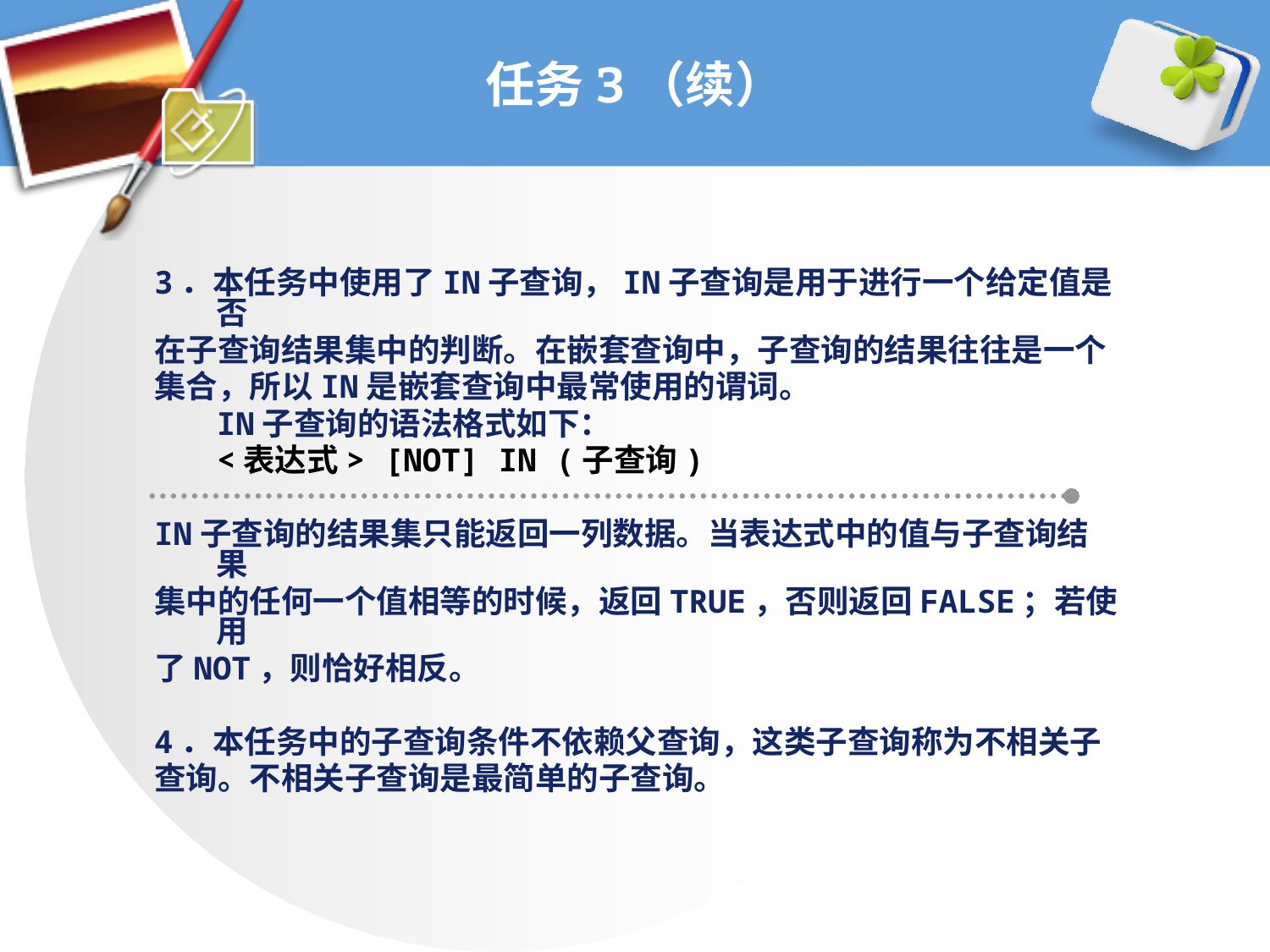

# 任务3（续）
3．本任务中使用了IN子查询，IN子查询是用于进行一个给定值是否
在子查询结果集中的判断。在嵌套查询中，子查询的结果往往是一个
集合，所以IN是嵌套查询中最常使用的谓词。
	IN子查询的语法格式如下：
	<表达式> [NOT] IN (子查询)

IN子查询的结果集只能返回一列数据。当表达式中的值与子查询结果
集中的任何一个值相等的时候，返回TRUE，否则返回FALSE；若使用
了NOT，则恰好相反。

4．本任务中的子查询条件不依赖父查询，这类子查询称为不相关子
查询。不相关子查询是最简单的子查询。